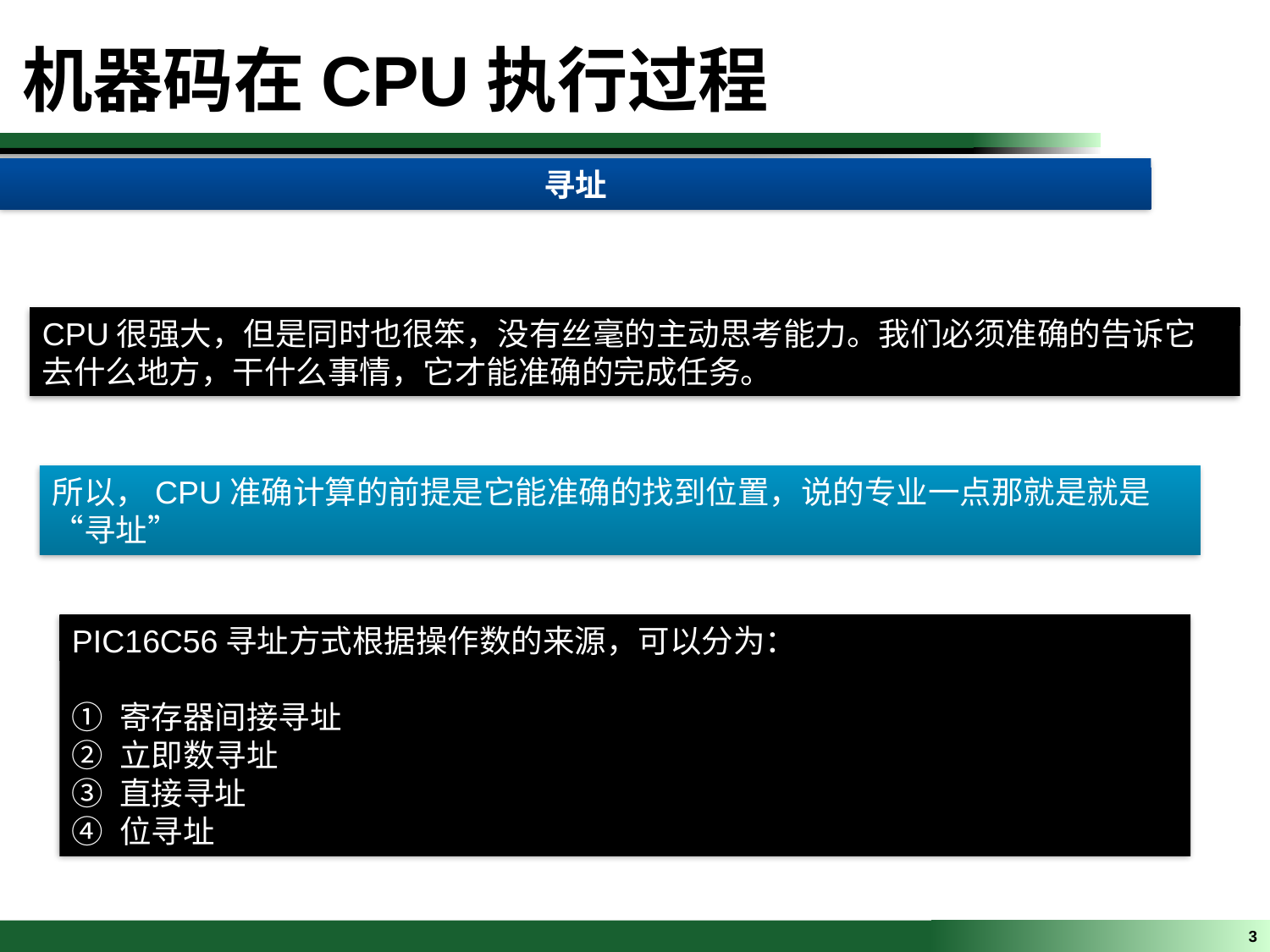

机器码在CPU执行过程
寻址
CPU很强大，但是同时也很笨，没有丝毫的主动思考能力。我们必须准确的告诉它去什么地方，干什么事情，它才能准确的完成任务。
所以，CPU准确计算的前提是它能准确的找到位置，说的专业一点那就是就是“寻址”
PIC16C56寻址方式根据操作数的来源，可以分为：

寄存器间接寻址
立即数寻址
直接寻址
位寻址
3